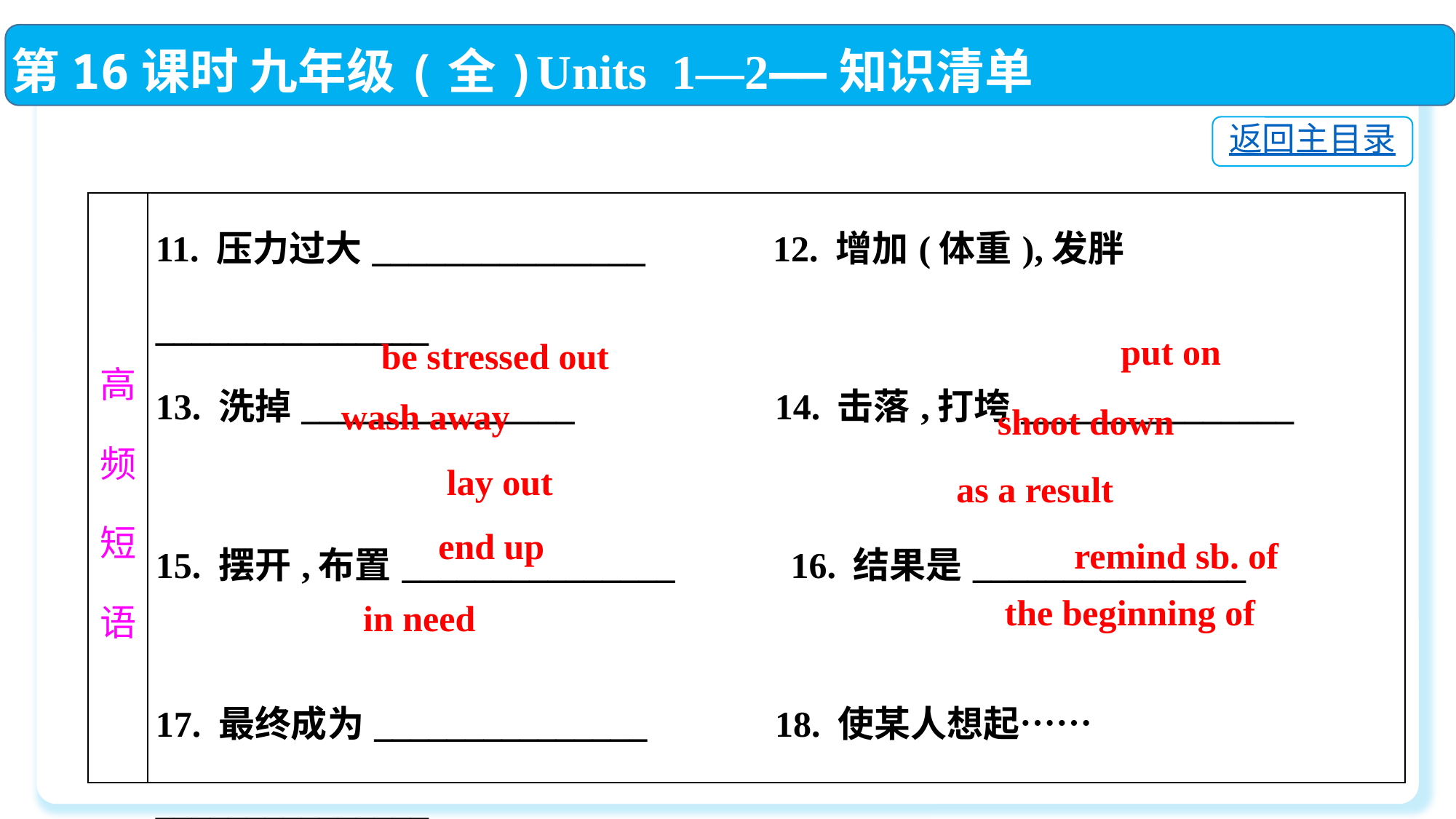

第16课时 九年级(全)Units  1—2——知识清单

返回主目录
| 高频 短语 | 11. 压力过大\_\_\_\_\_\_\_\_\_\_\_\_\_\_\_　　　12. 增加(体重),发胖\_\_\_\_\_\_\_\_\_\_\_\_\_\_\_　　　　　　　 13. 洗掉\_\_\_\_\_\_\_\_\_\_\_\_\_\_\_　　　　　14. 击落,打垮\_\_\_\_\_\_\_\_\_\_\_\_\_\_\_　　　　　　　 15. 摆开,布置\_\_\_\_\_\_\_\_\_\_\_\_\_\_\_　　 16. 结果是\_\_\_\_\_\_\_\_\_\_\_\_\_\_\_　　　　　　　 17. 最终成为\_\_\_\_\_\_\_\_\_\_\_\_\_\_\_　　　18. 使某人想起……\_\_\_\_\_\_\_\_\_\_\_\_\_\_\_　　　　　　　 19. 需要\_\_\_\_\_\_\_\_\_\_\_\_\_\_\_　　　　　20. …… 的开端\_\_\_\_\_\_\_\_\_\_\_\_\_\_\_ |
| --- | --- |
put on
be stressed out
wash away
shoot down
lay out
as a result
end up
 remind sb. of
the beginning of
in need